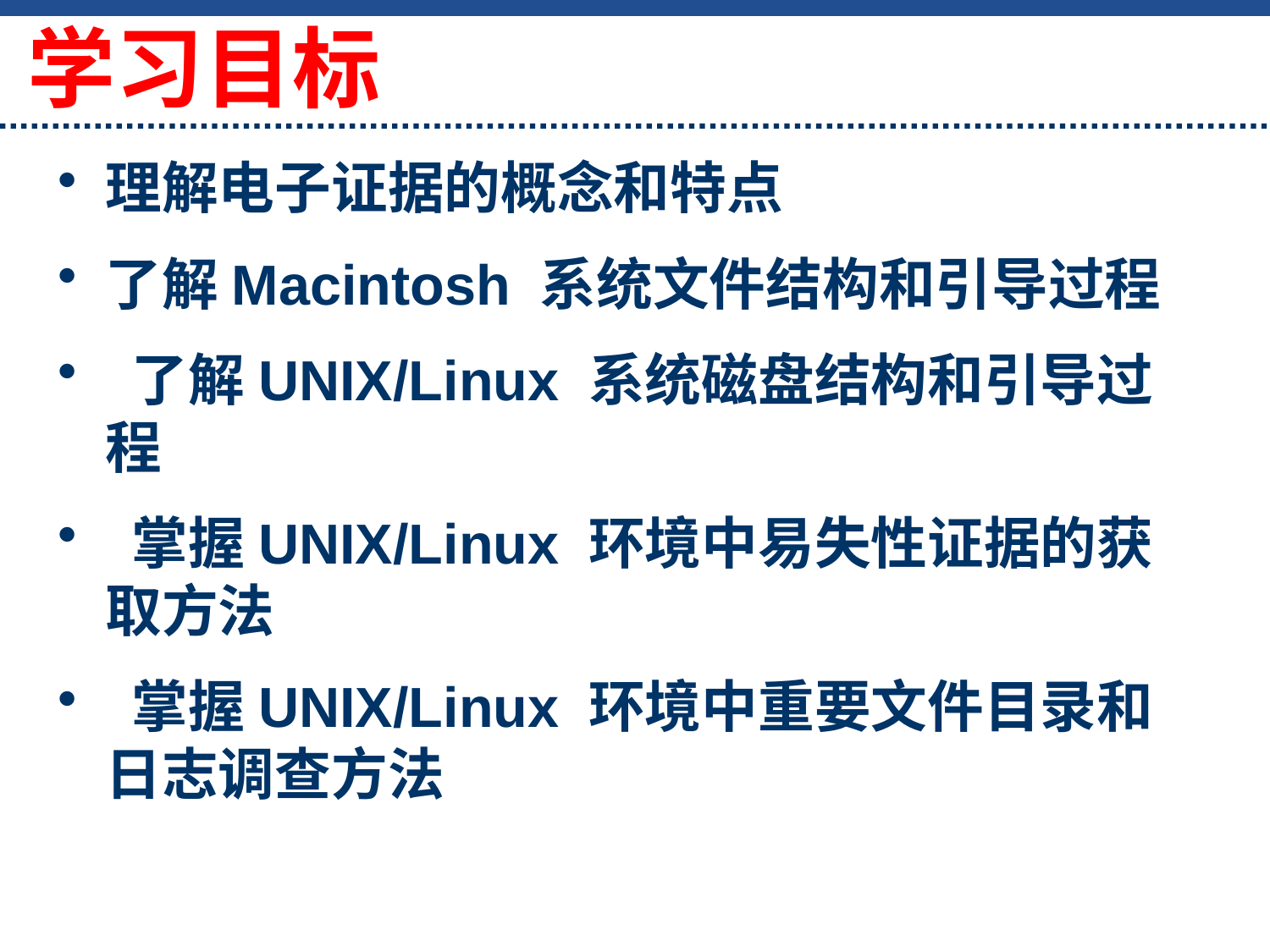

# 学习目标
理解电子证据的概念和特点
了解Macintosh 系统文件结构和引导过程
 了解UNIX/Linux 系统磁盘结构和引导过程
 掌握UNIX/Linux 环境中易失性证据的获取方法
 掌握UNIX/Linux 环境中重要文件目录和日志调查方法